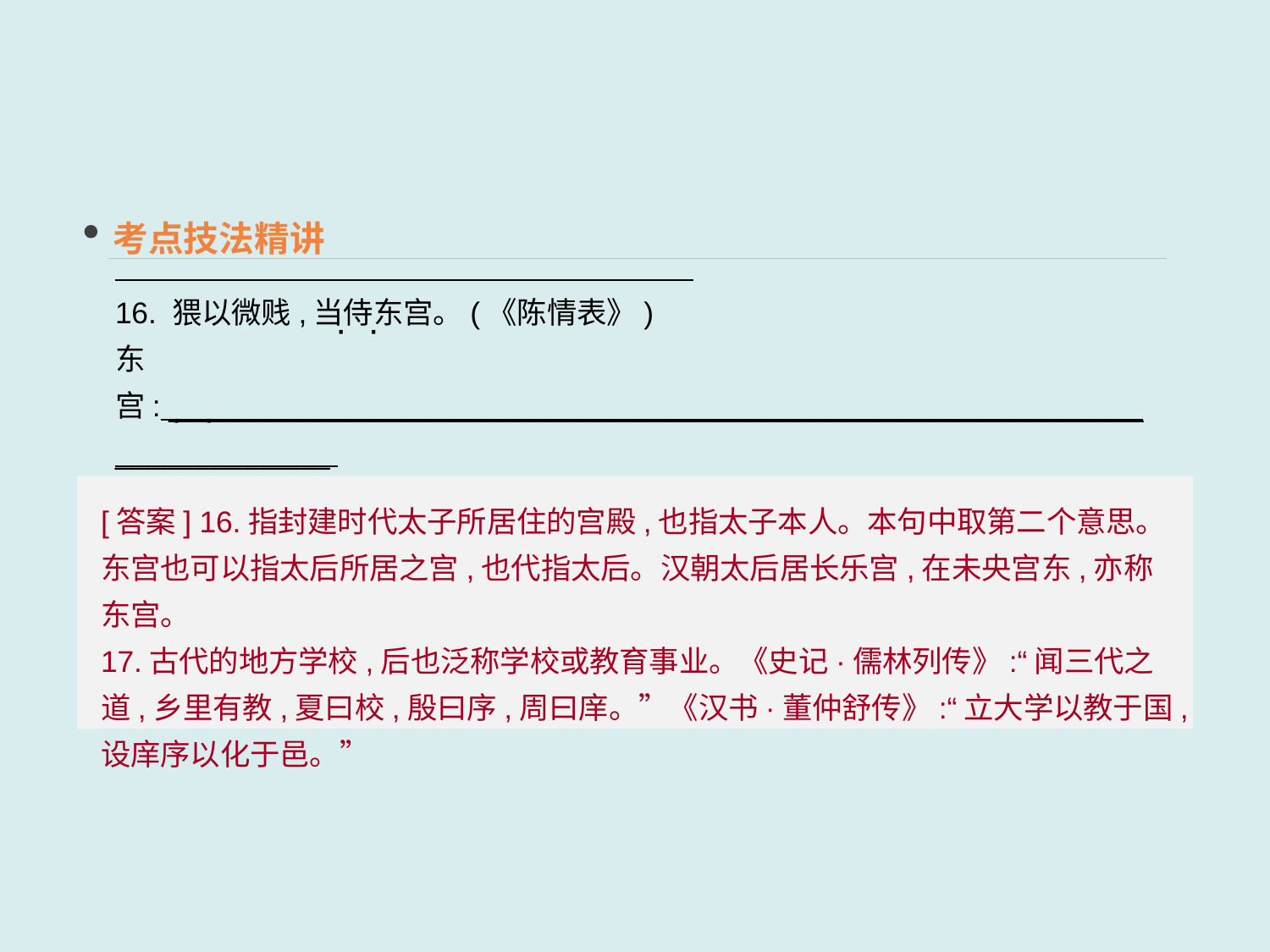

考点技法精讲

16. 猥以微贱,当侍东宫。(《陈情表》)
东宫: ________________________________________________________________________
17. 谨庠序之教。(《寡人之于国也》)
庠序: ________________________________________________________________________

 ·  ·
 ·  ·

[答案] 16.指封建时代太子所居住的宫殿,也指太子本人。本句中取第二个意思。东宫也可以指太后所居之宫,也代指太后。汉朝太后居长乐宫,在未央宫东,亦称东宫。
17.古代的地方学校,后也泛称学校或教育事业。《史记·儒林列传》:“闻三代之道,乡里有教,夏曰校,殷曰序,周曰庠。”《汉书·董仲舒传》:“立大学以教于国,设庠序以化于邑。”